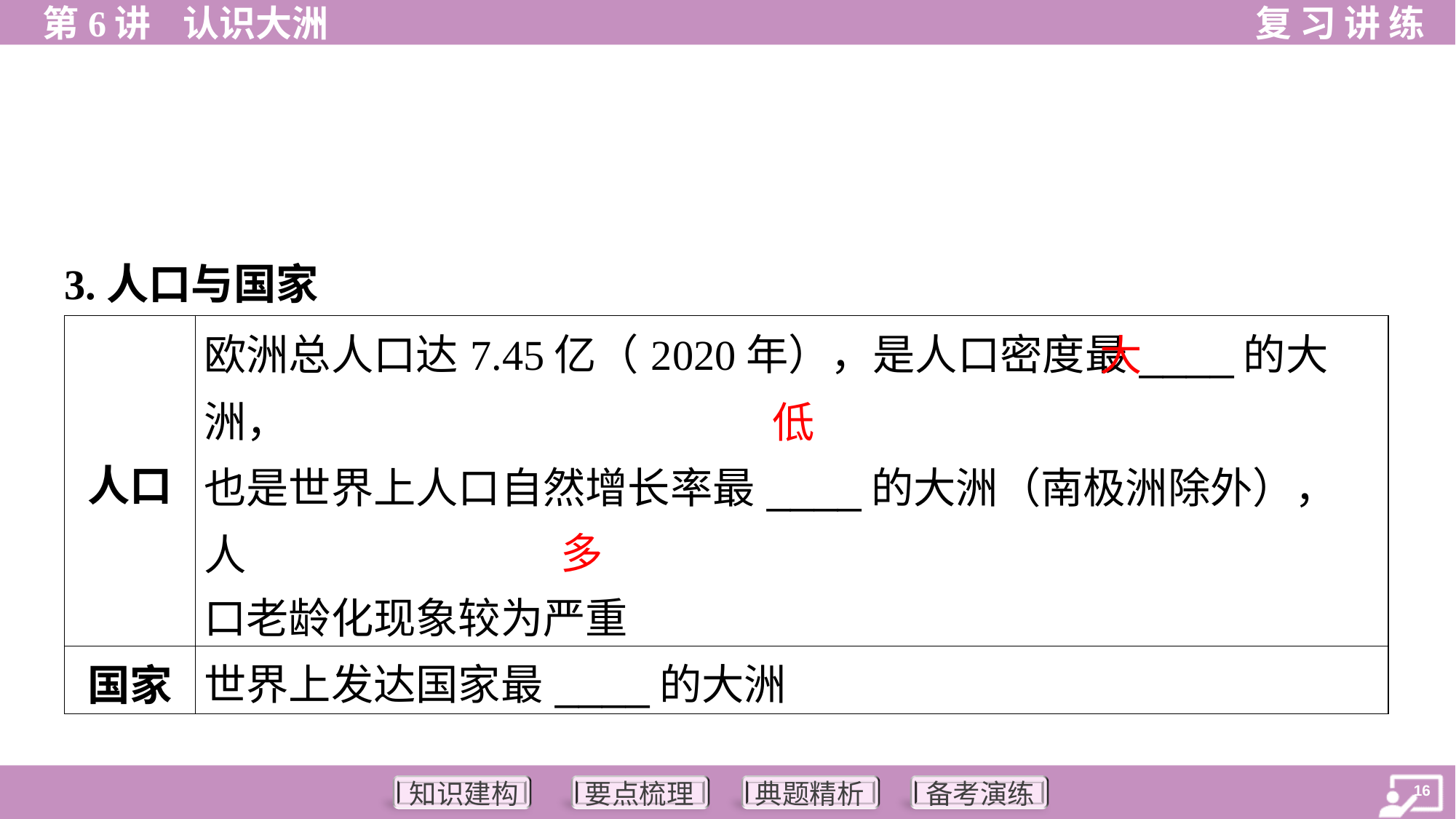

3.人口与国家
| 人口 | 欧洲总人口达7.45亿（2020年），是人口密度最\_\_\_\_的大洲， 也是世界上人口自然增长率最\_\_\_\_的大洲（南极洲除外），人 口老龄化现象较为严重 |
| --- | --- |
| 国家 | 世界上发达国家最\_\_\_\_的大洲 |
大
低
多